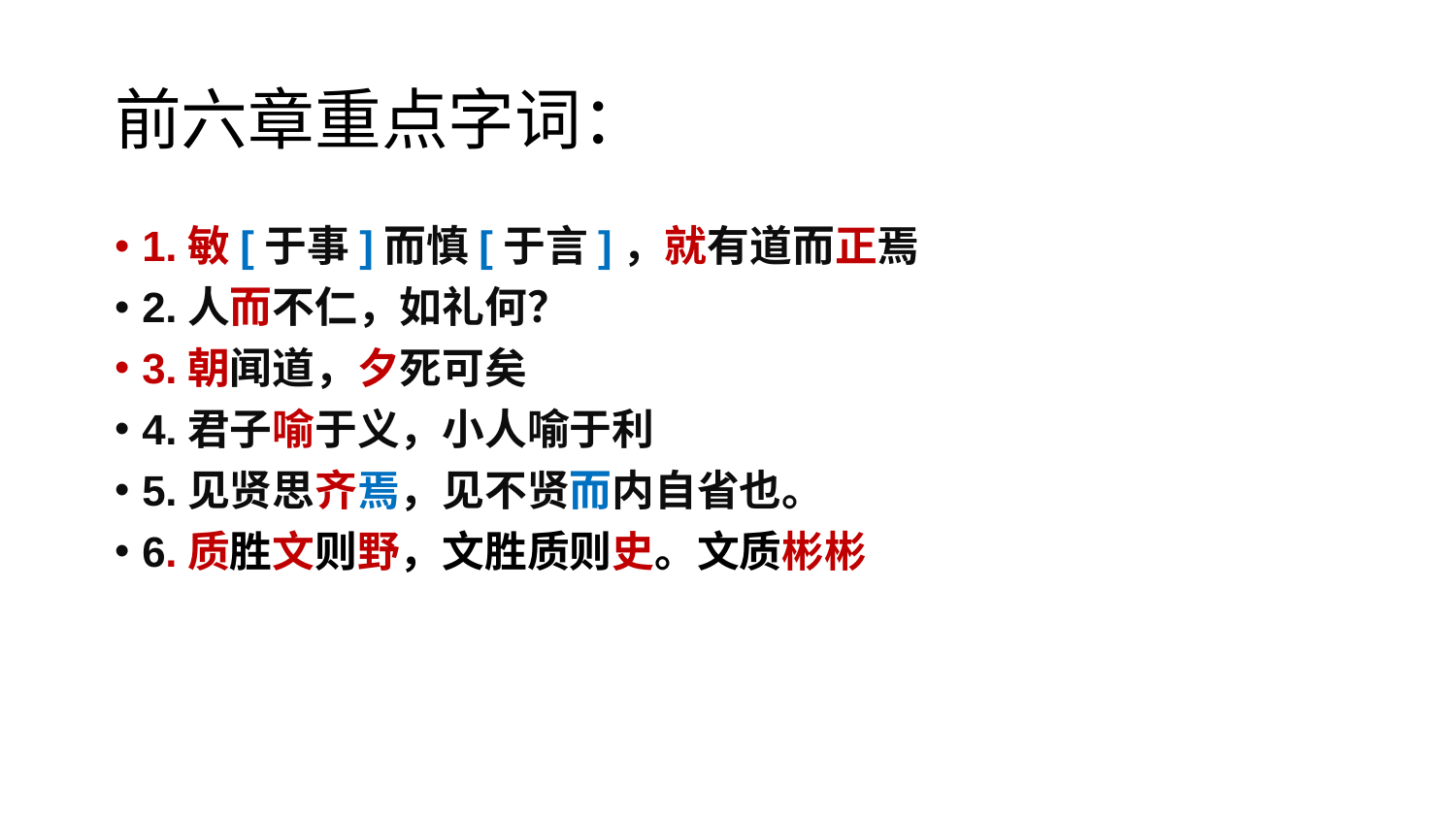

# 前六章重点字词：
1.敏[于事]而慎[于言]，就有道而正焉
2.人而不仁，如礼何？
3.朝闻道，夕死可矣
4.君子喻于义，小人喻于利
5.见贤思齐焉，见不贤而内自省也。
6.质胜文则野，文胜质则史。文质彬彬

7